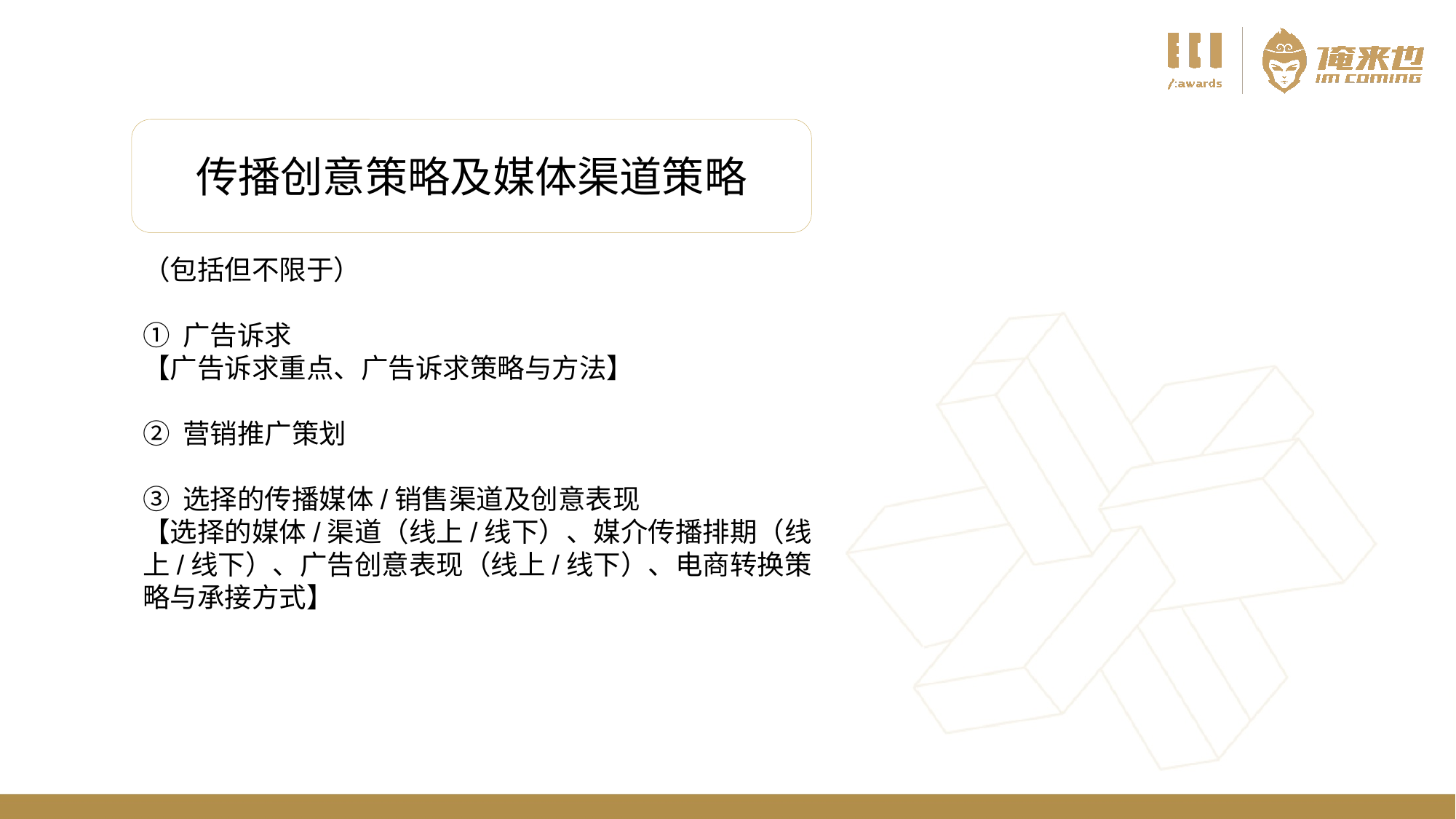

传播创意策略及媒体渠道策略
（包括但不限于）

① 广告诉求
【广告诉求重点、广告诉求策略与方法】
② 营销推广策划
③ 选择的传播媒体/销售渠道及创意表现
【选择的媒体/渠道（线上/线下）、媒介传播排期（线上/线下）、广告创意表现（线上/线下）、电商转换策略与承接方式】